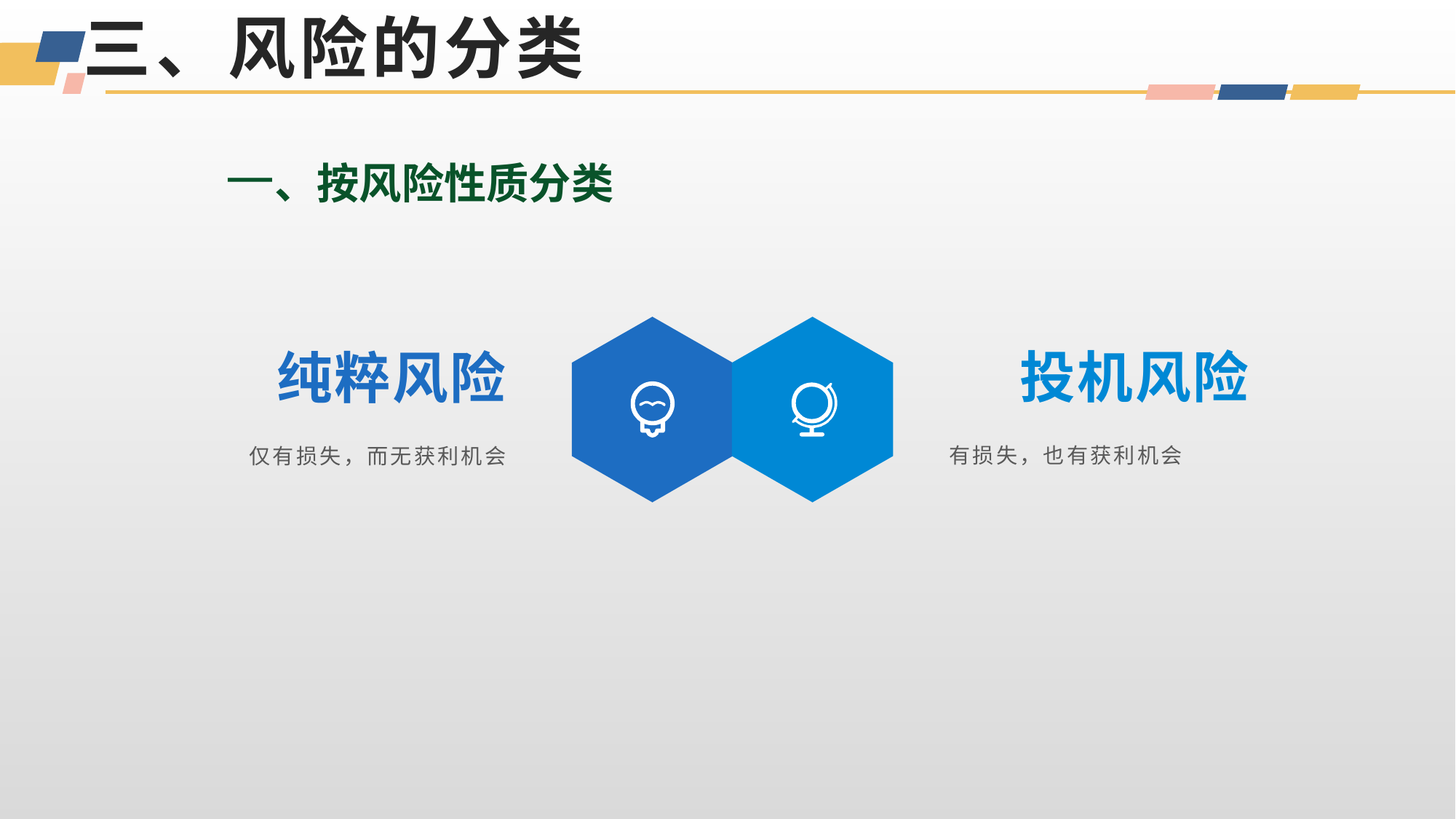

# 三、风险的分类

  一、按风险性质分类

投机风险
纯粹风险

有损失，也有获利机会
仅有损失，而无获利机会